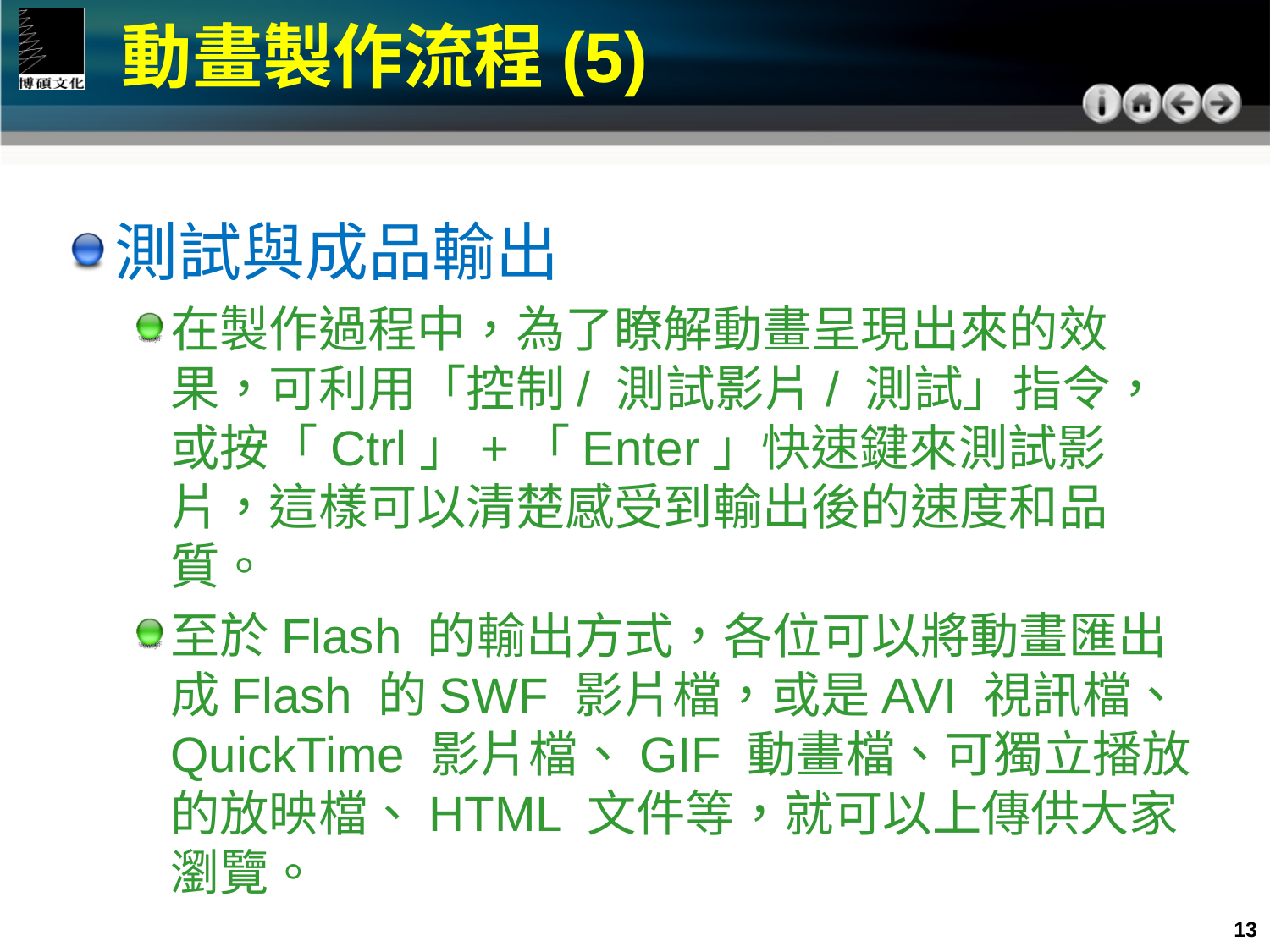

動畫製作流程(5)
測試與成品輸出
在製作過程中，為了瞭解動畫呈現出來的效果，可利用「控制/ 測試影片/ 測試」指令，或按「Ctrl」+「Enter」快速鍵來測試影片，這樣可以清楚感受到輸出後的速度和品質。
至於Flash 的輸出方式，各位可以將動畫匯出成Flash 的SWF 影片檔，或是AVI 視訊檔、QuickTime 影片檔、GIF 動畫檔、可獨立播放的放映檔、HTML 文件等，就可以上傳供大家瀏覽。